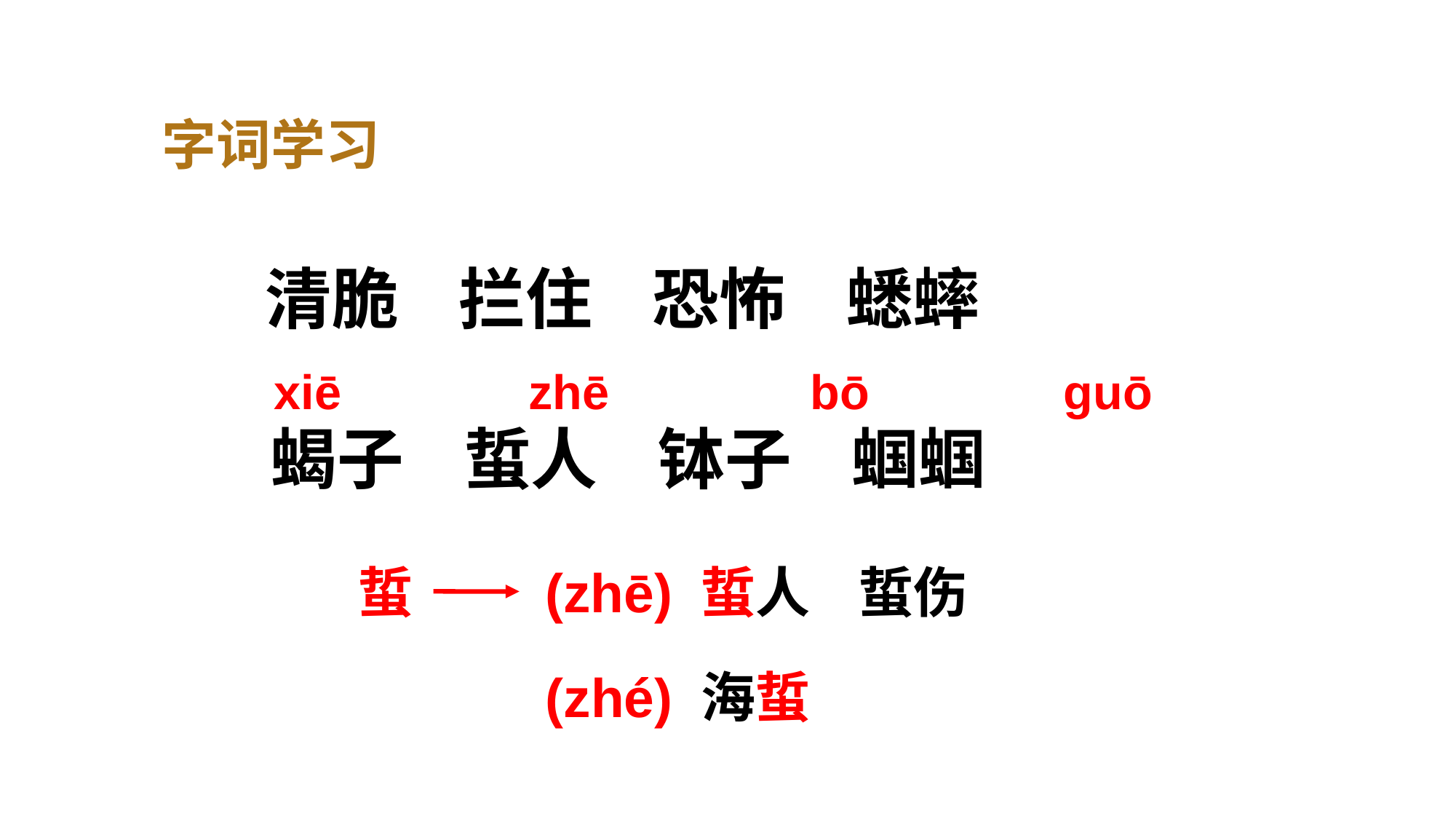

字词学习
清脆    拦住    恐怖    蟋蟀
xiē
zhē
bō
guō
蝎子    蜇人    钵子    蝈蝈
蜇
(zhē) 蜇人    蜇伤

(zhé) 海蜇